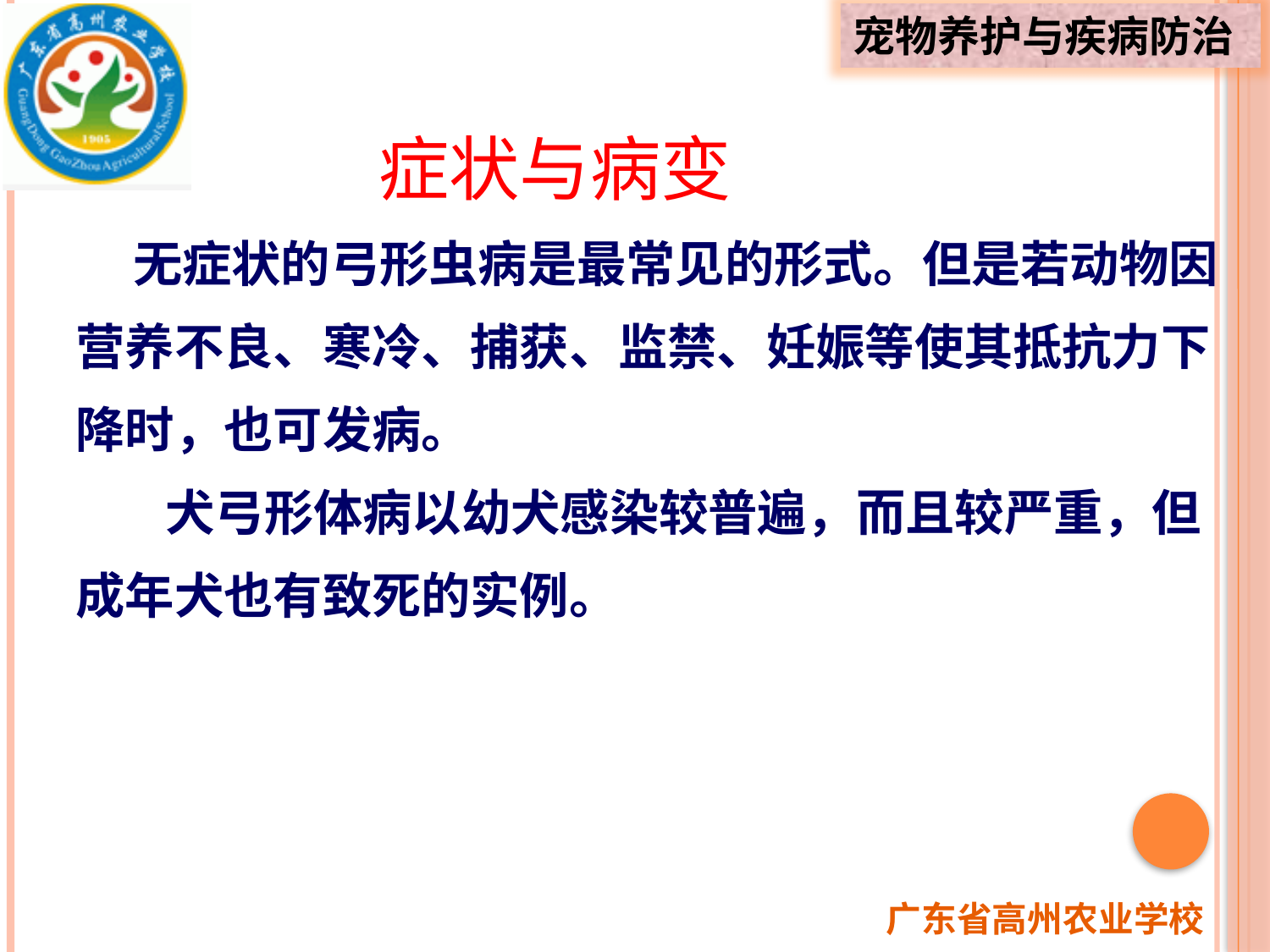

症状与病变
      无症状的弓形虫病是最常见的形式。但是若动物因营养不良、寒冷、捕获、监禁、妊娠等使其抵抗力下降时，也可发病。
        犬弓形体病以幼犬感染较普遍，而且较严重，但成年犬也有致死的实例。